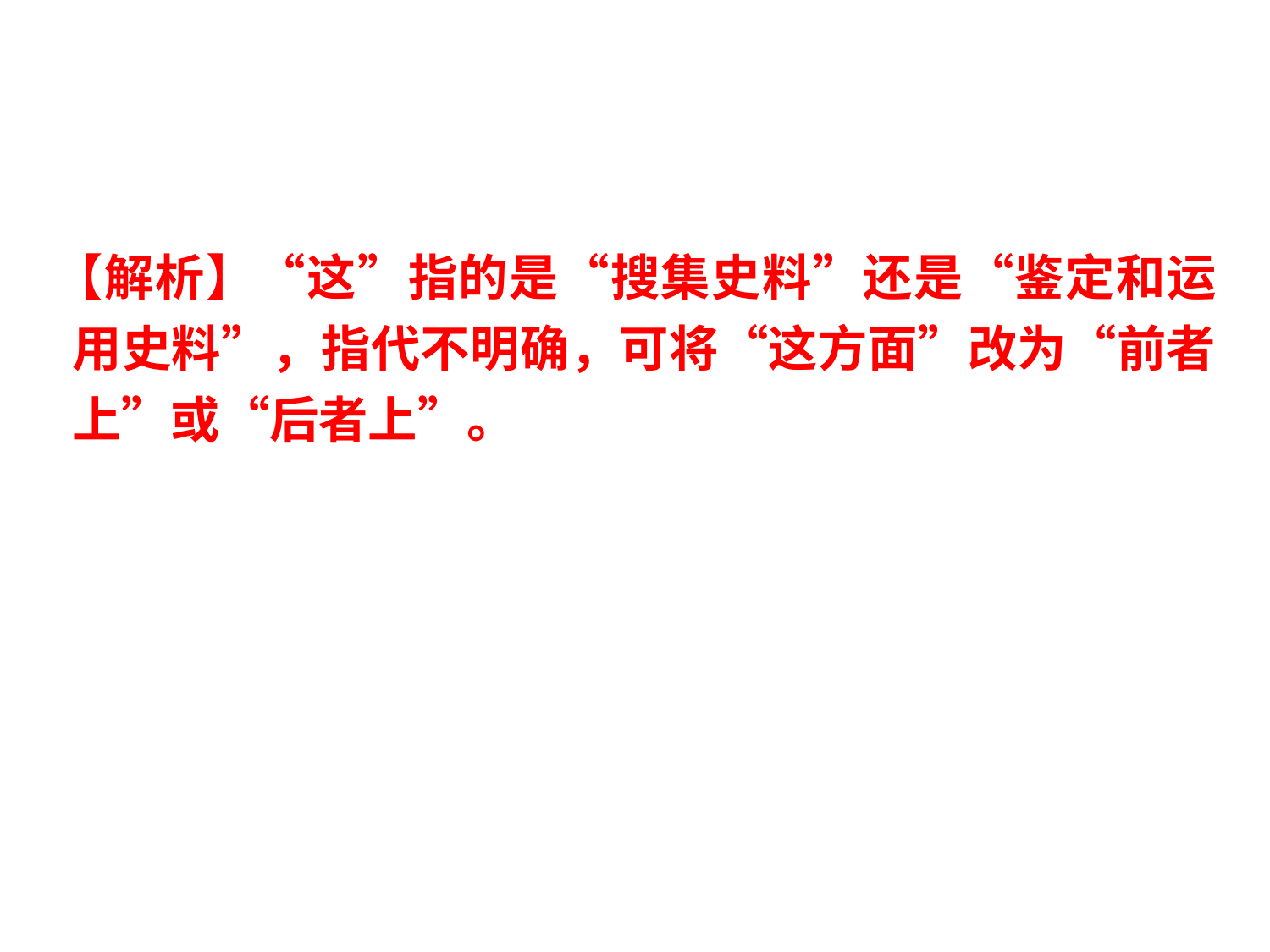

【解析】“这”指的是“搜集史料”还是“鉴定和运用史料”，指代不明确，可将“这方面”改为“前者上”或“后者上”。